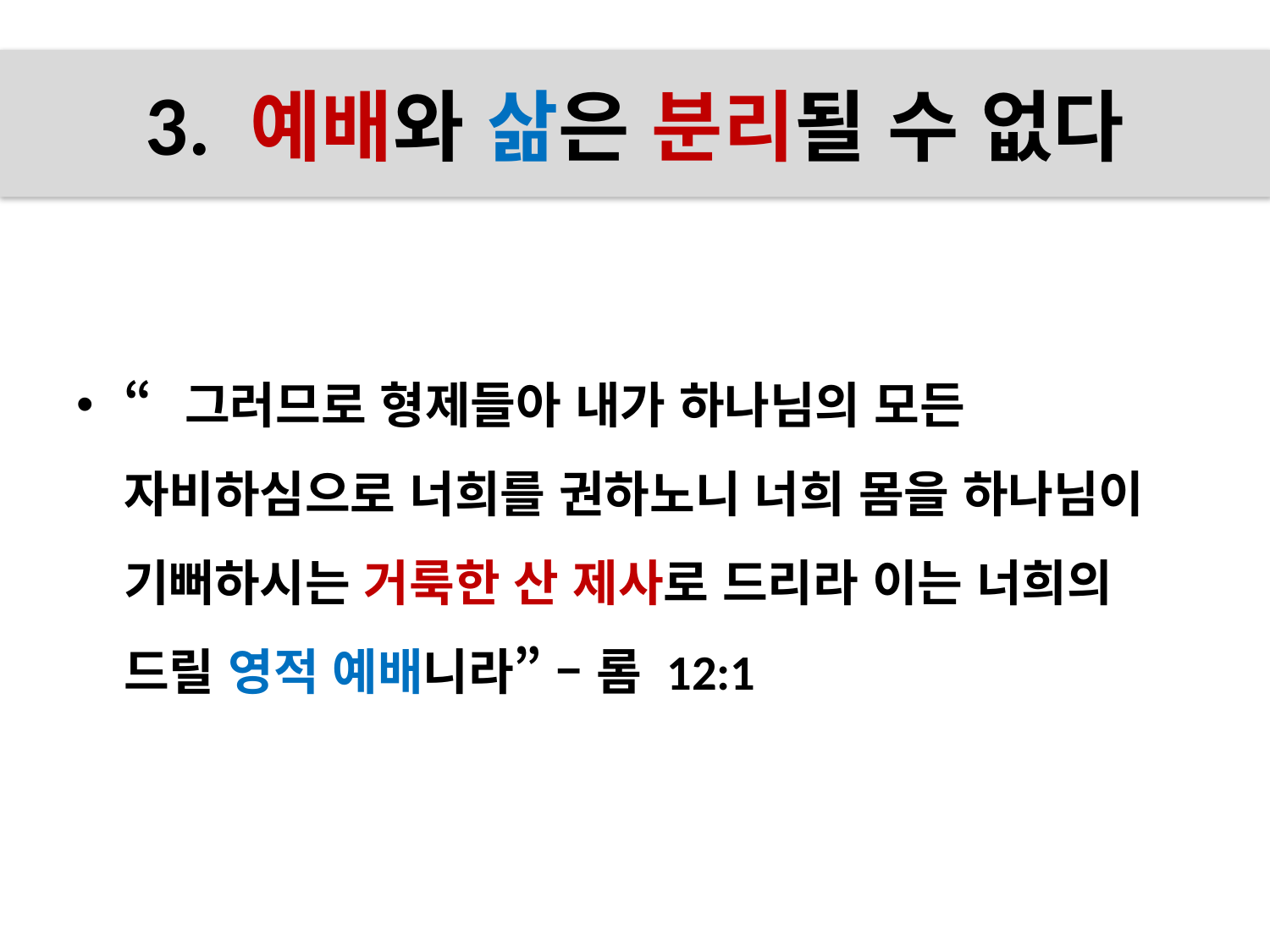

# 3. 예배와 삶은 분리될 수 없다

“그러므로 형제들아 내가 하나님의 모든 자비하심으로 너희를 권하노니 너희 몸을 하나님이 기뻐하시는 거룩한 산 제사로 드리라 이는 너희의 드릴 영적 예배니라” – 롬 12:1